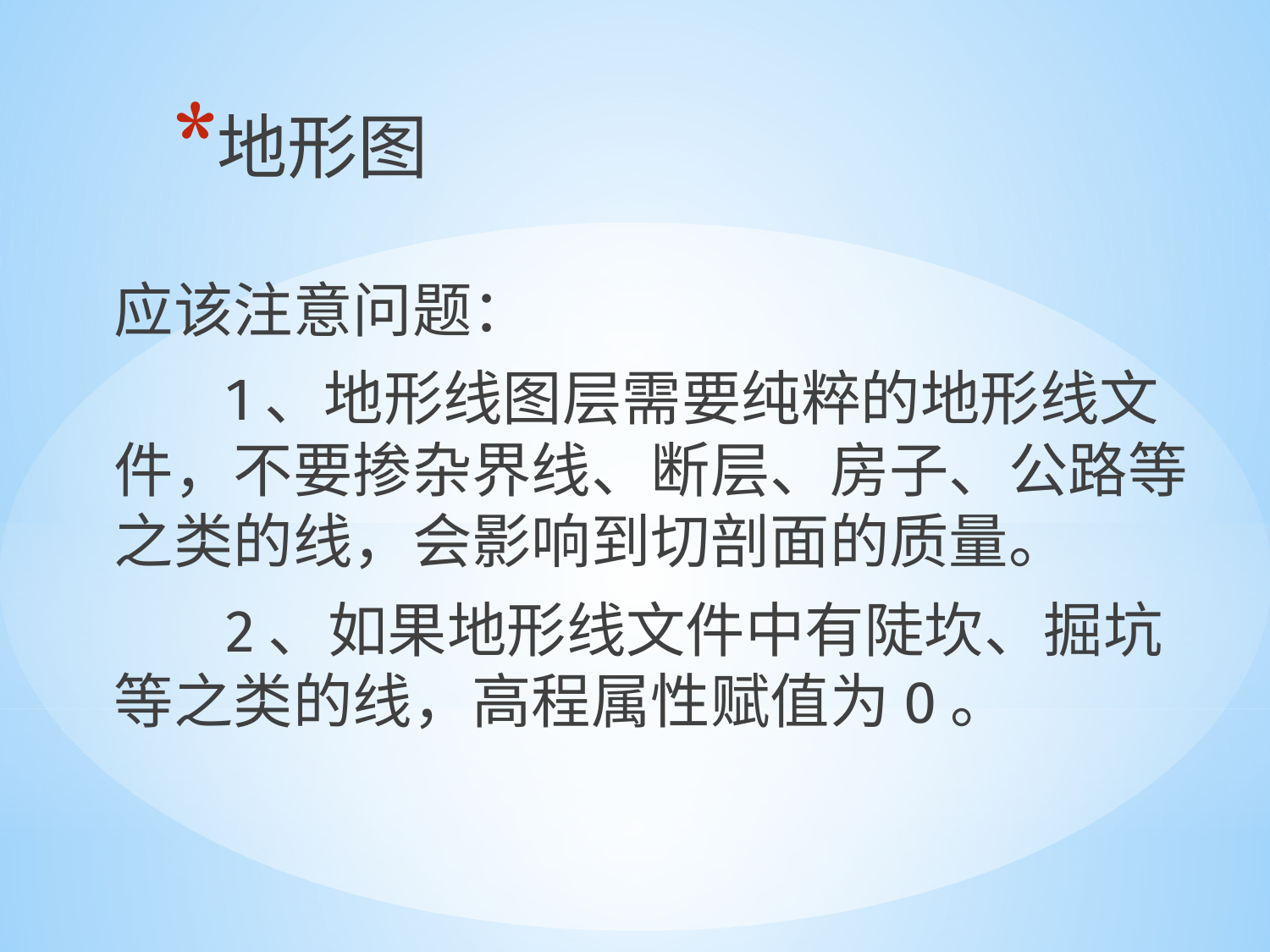

地形图
应该注意问题：
       1、地形线图层需要纯粹的地形线文件，不要掺杂界线、断层、房子、公路等之类的线，会影响到切剖面的质量。
       2、如果地形线文件中有陡坎、掘坑等之类的线，高程属性赋值为0。